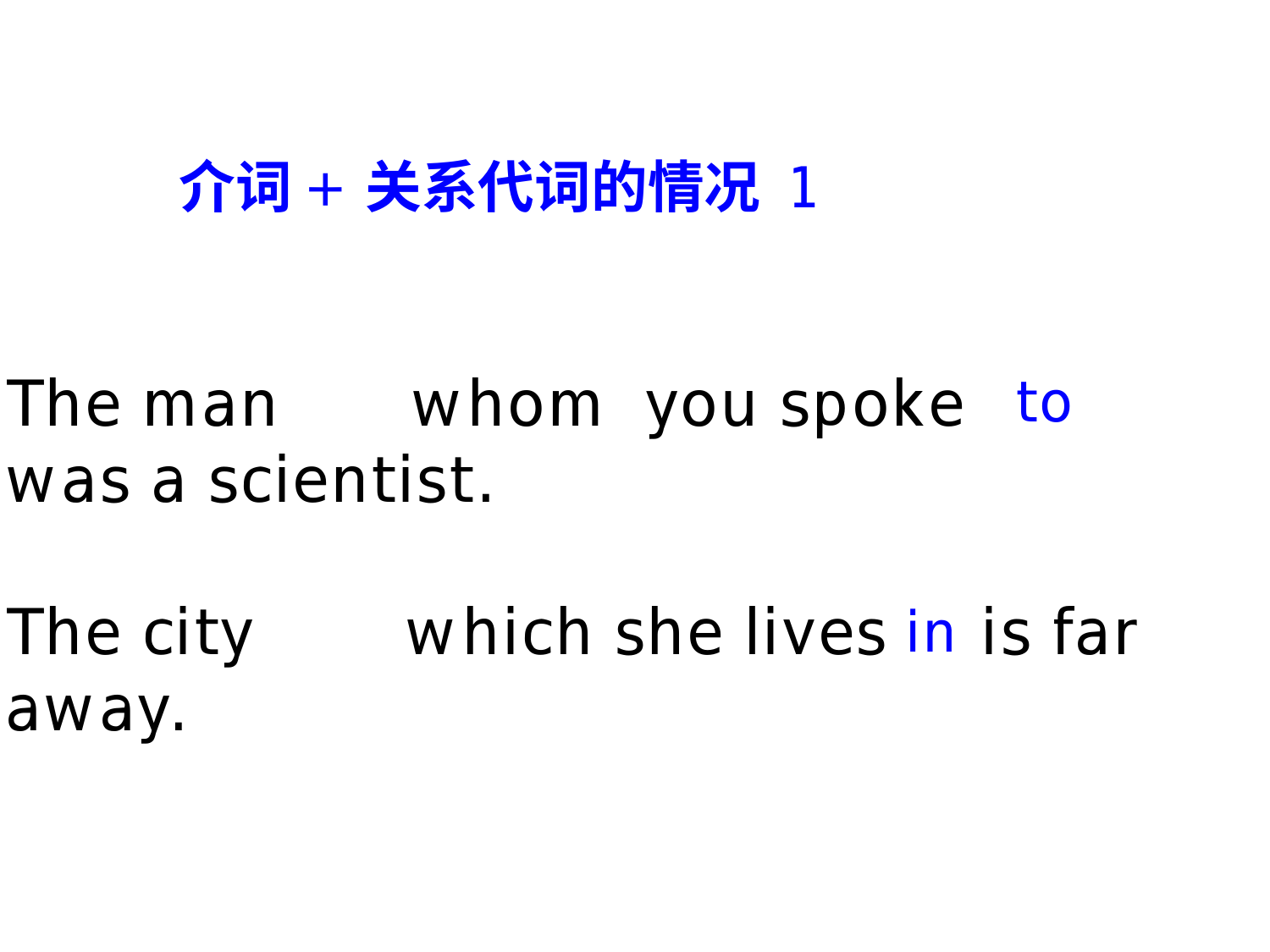

介词+关系代词的情况 1
The man       whom  you spoke          was a scientist.

The city        which she lives     is far away.
to
in